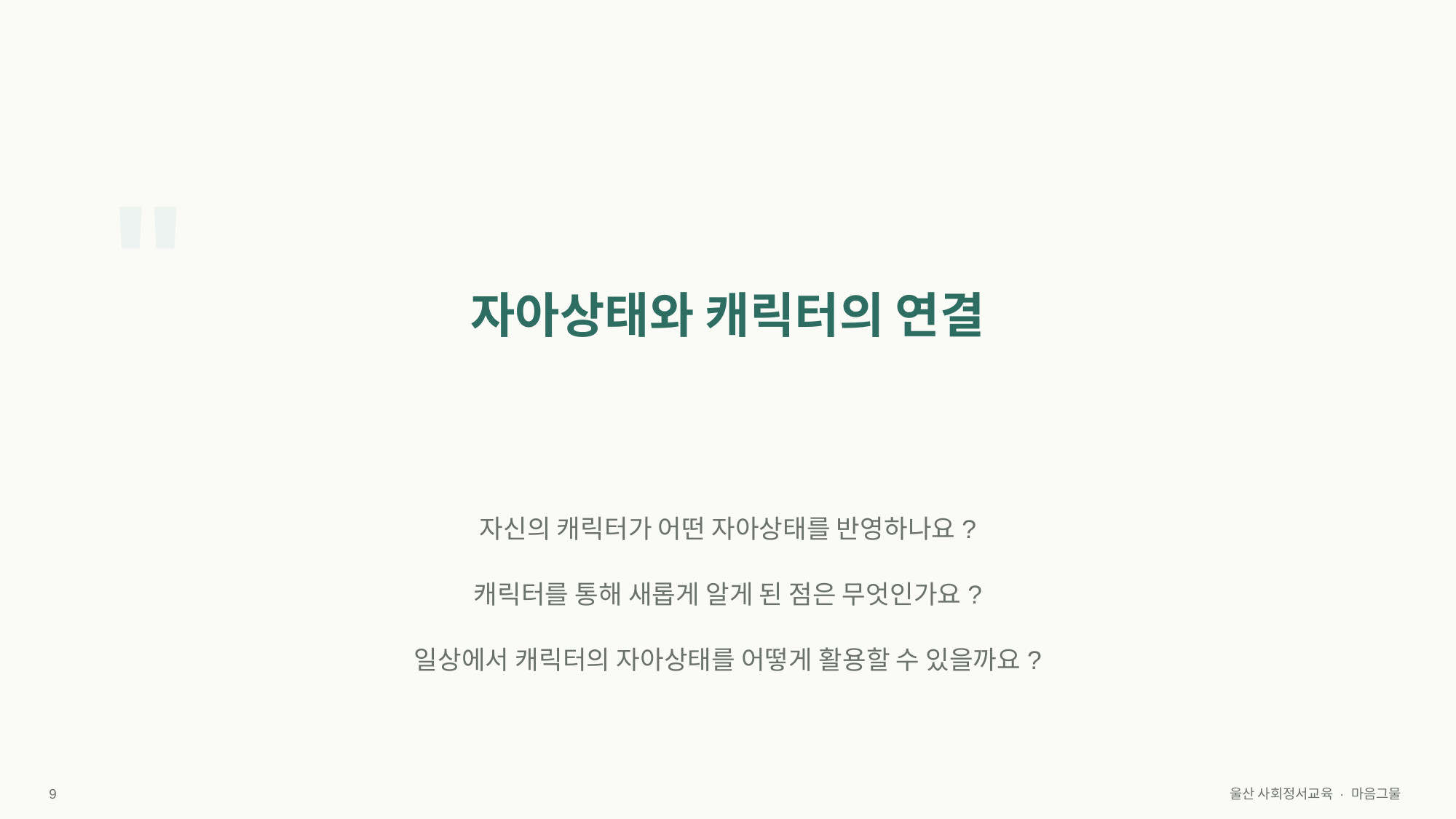

"
자아상태와 캐릭터의 연결
자신의 캐릭터가 어떤 자아상태를 반영하나요?
캐릭터를 통해 새롭게 알게 된 점은 무엇인가요?
일상에서 캐릭터의 자아상태를 어떻게 활용할 수 있을까요?
9
울산 사회정서교육 · 마음그물